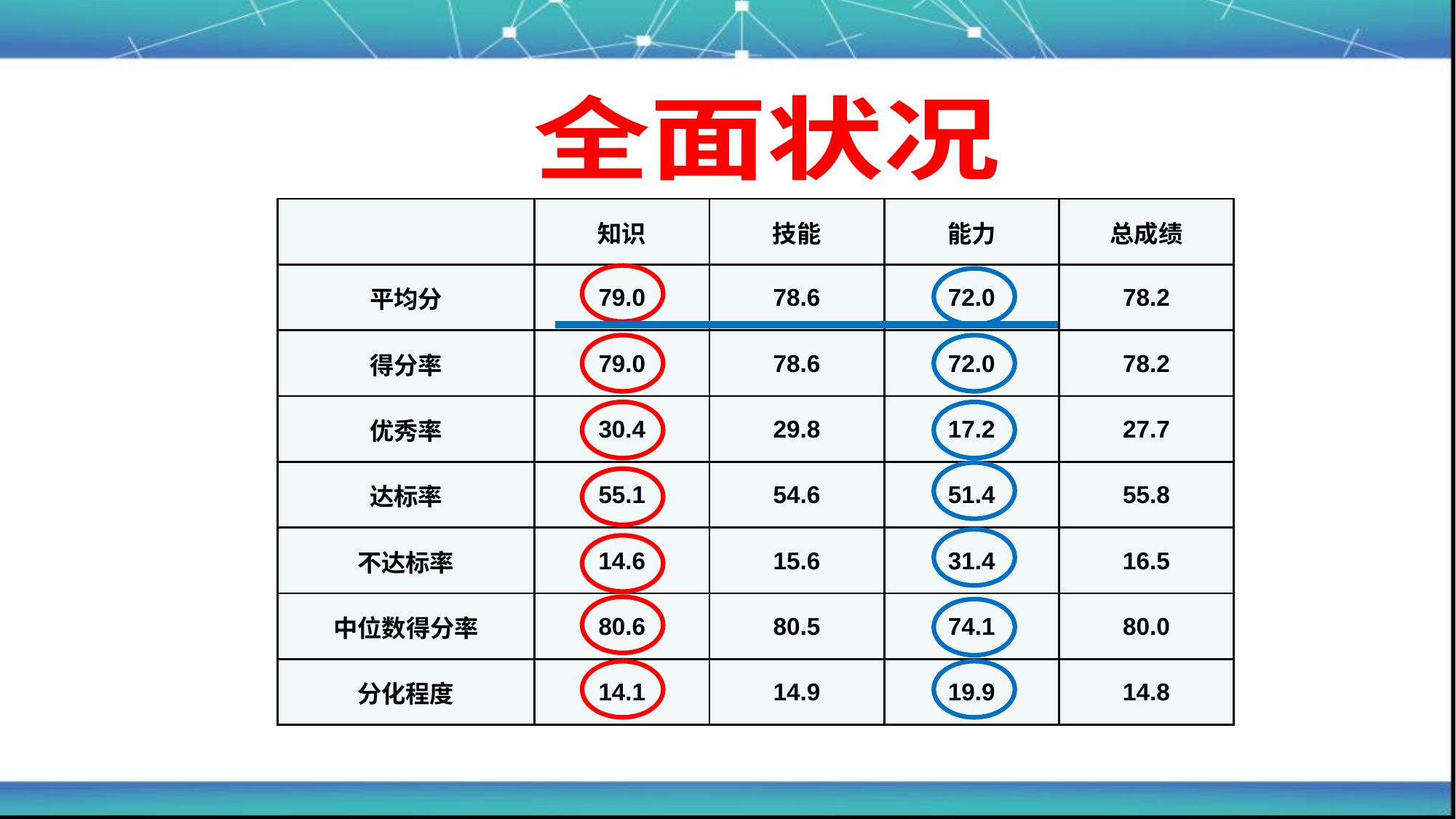

全面状况
|  | 知识 | 技能 | 能力 | 总成绩 |
| --- | --- | --- | --- | --- |
| 平均分 | 79.0 | 78.6 | 72.0 | 78.2 |
| 得分率 | 79.0 | 78.6 | 72.0 | 78.2 |
| 优秀率 | 30.4 | 29.8 | 17.2 | 27.7 |
| 达标率 | 55.1 | 54.6 | 51.4 | 55.8 |
| 不达标率 | 14.6 | 15.6 | 31.4 | 16.5 |
| 中位数得分率 | 80.6 | 80.5 | 74.1 | 80.0 |
| 分化程度 | 14.1 | 14.9 | 19.9 | 14.8 |